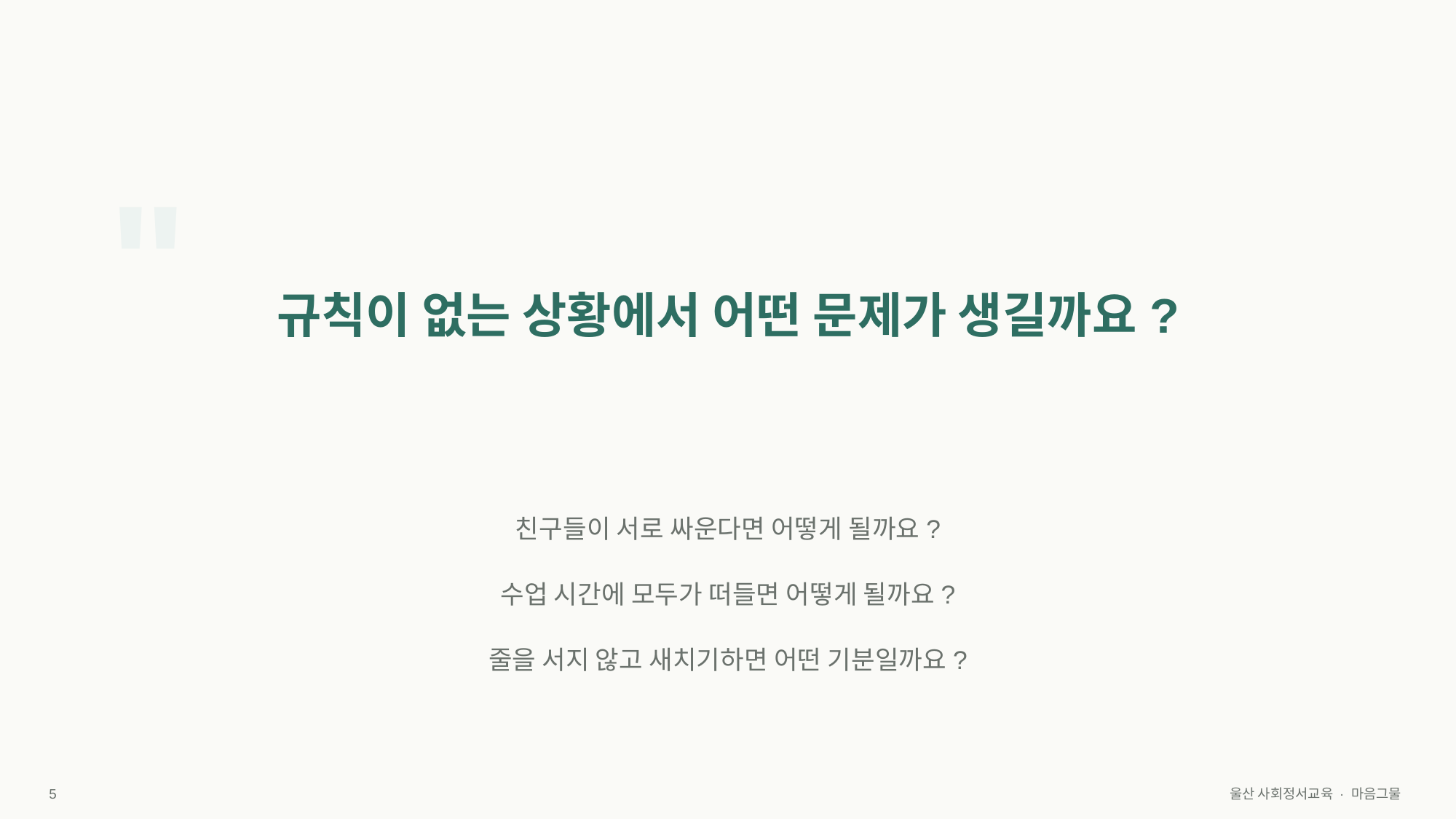

"
규칙이 없는 상황에서 어떤 문제가 생길까요?
친구들이 서로 싸운다면 어떻게 될까요?
수업 시간에 모두가 떠들면 어떻게 될까요?
줄을 서지 않고 새치기하면 어떤 기분일까요?
5
울산 사회정서교육 · 마음그물